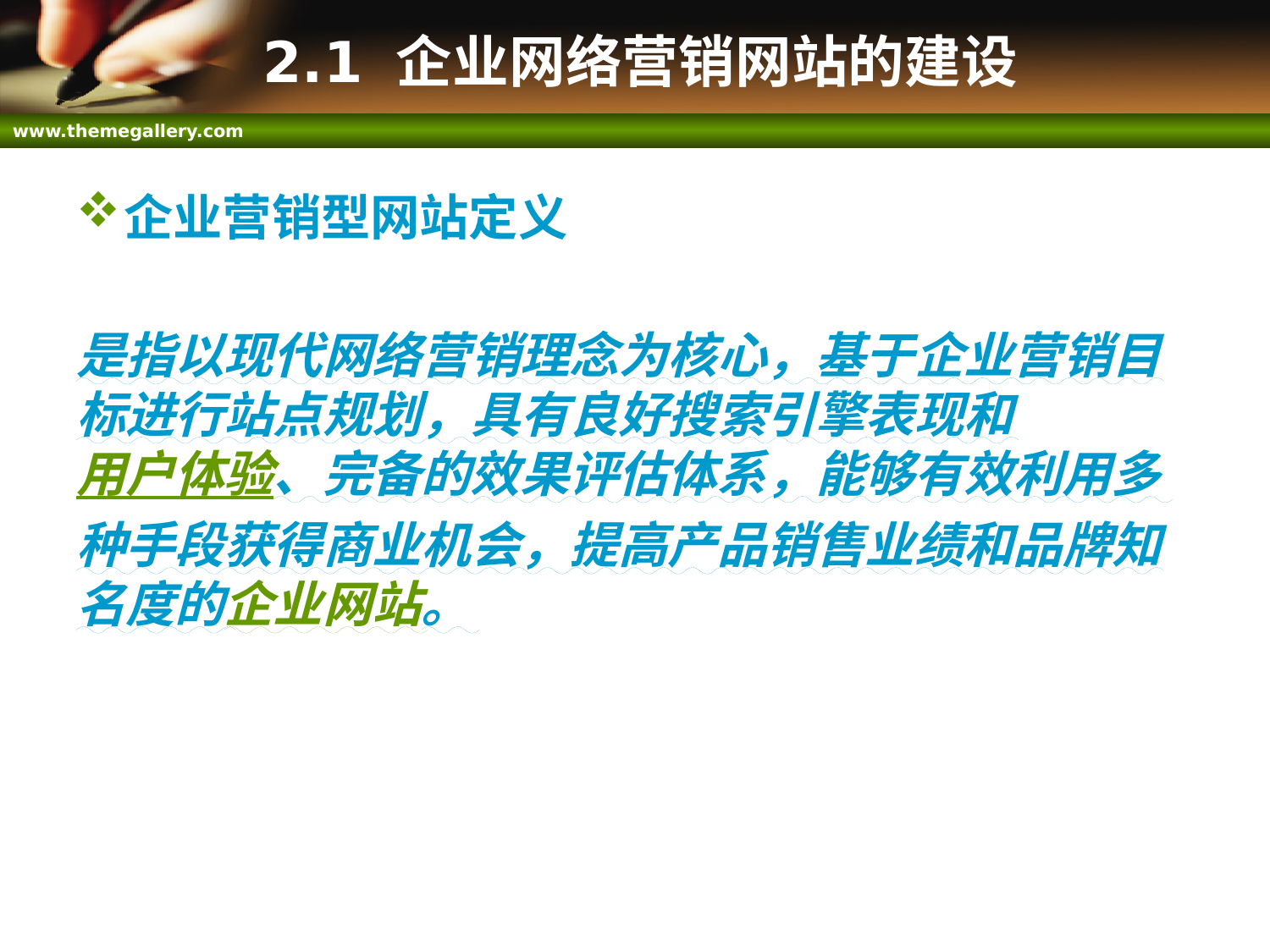

# 2.1 企业网络营销网站的建设
企业营销型网站定义

是指以现代网络营销理念为核心，基于企业营销目标进行站点规划，具有良好搜索引擎表现和用户体验、完备的效果评估体系，能够有效利用多种手段获得商业机会，提高产品销售业绩和品牌知名度的企业网站。